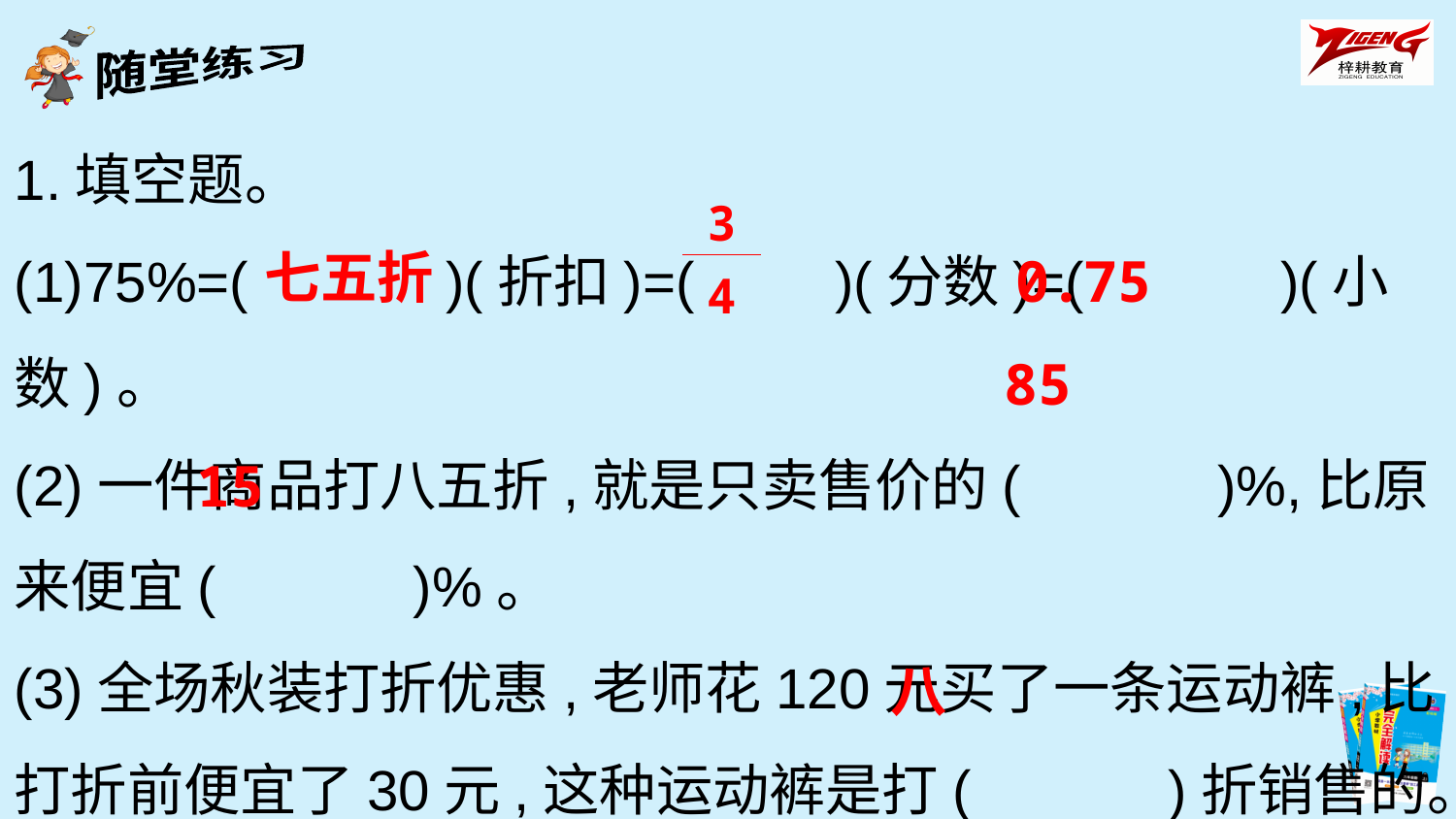

1.填空题。
(1)75%=(　　　)(折扣)=(　　)(分数)=(　　　)(小数)。
(2)一件商品打八五折,就是只卖售价的(　　　)%,比原来便宜(　　　)%。
(3)全场秋装打折优惠,老师花120元买了一条运动裤,比打折前便宜了30元,这种运动裤是打(　　　)折销售的。
| 3 |
| --- |
| 4 |
七五折
0.75
85
15
八